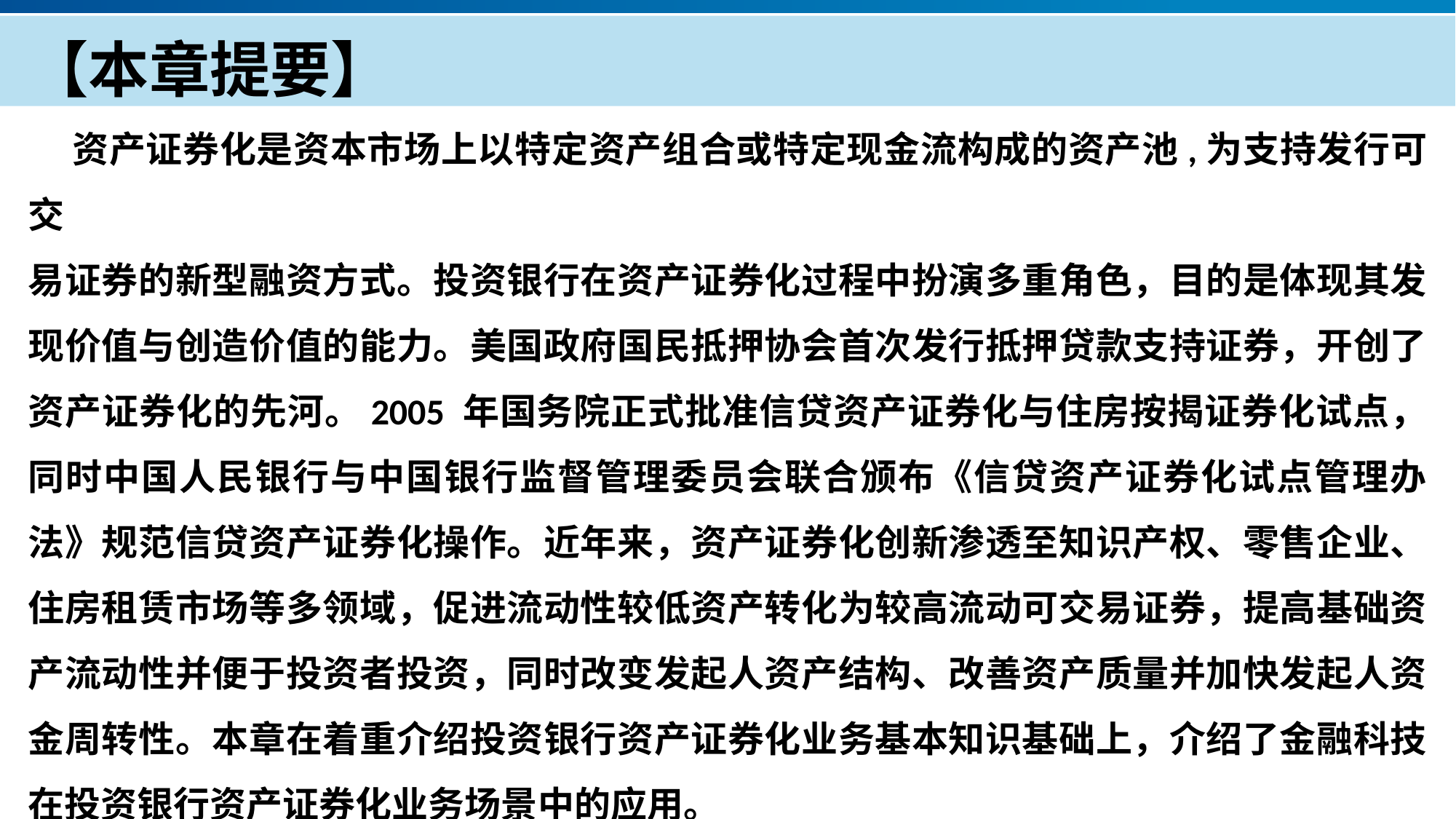

【本章提要】
    资产证券化是资本市场上以特定资产组合或特定现金流构成的资产池,为支持发行可交
易证券的新型融资方式。投资银行在资产证券化过程中扮演多重角色，目的是体现其发现价值与创造价值的能力。美国政府国民抵押协会首次发行抵押贷款支持证券，开创了资产证券化的先河。2005 年国务院正式批准信贷资产证券化与住房按揭证券化试点，同时中国人民银行与中国银行监督管理委员会联合颁布《信贷资产证券化试点管理办法》规范信贷资产证券化操作。近年来，资产证券化创新渗透至知识产权、零售企业、住房租赁市场等多领域，促进流动性较低资产转化为较高流动可交易证券，提高基础资产流动性并便于投资者投资，同时改变发起人资产结构、改善资产质量并加快发起人资金周转性。本章在着重介绍投资银行资产证券化业务基本知识基础上，介绍了金融科技在投资银行资产证券化业务场景中的应用。

产品服务
公司优势
公司简介
产品系列
品牌优势
企业愿景
主打产品
团队组织
核心竞争力
人才优势
联系方式
历程荣誉
售后支持
商业模式
期待合作